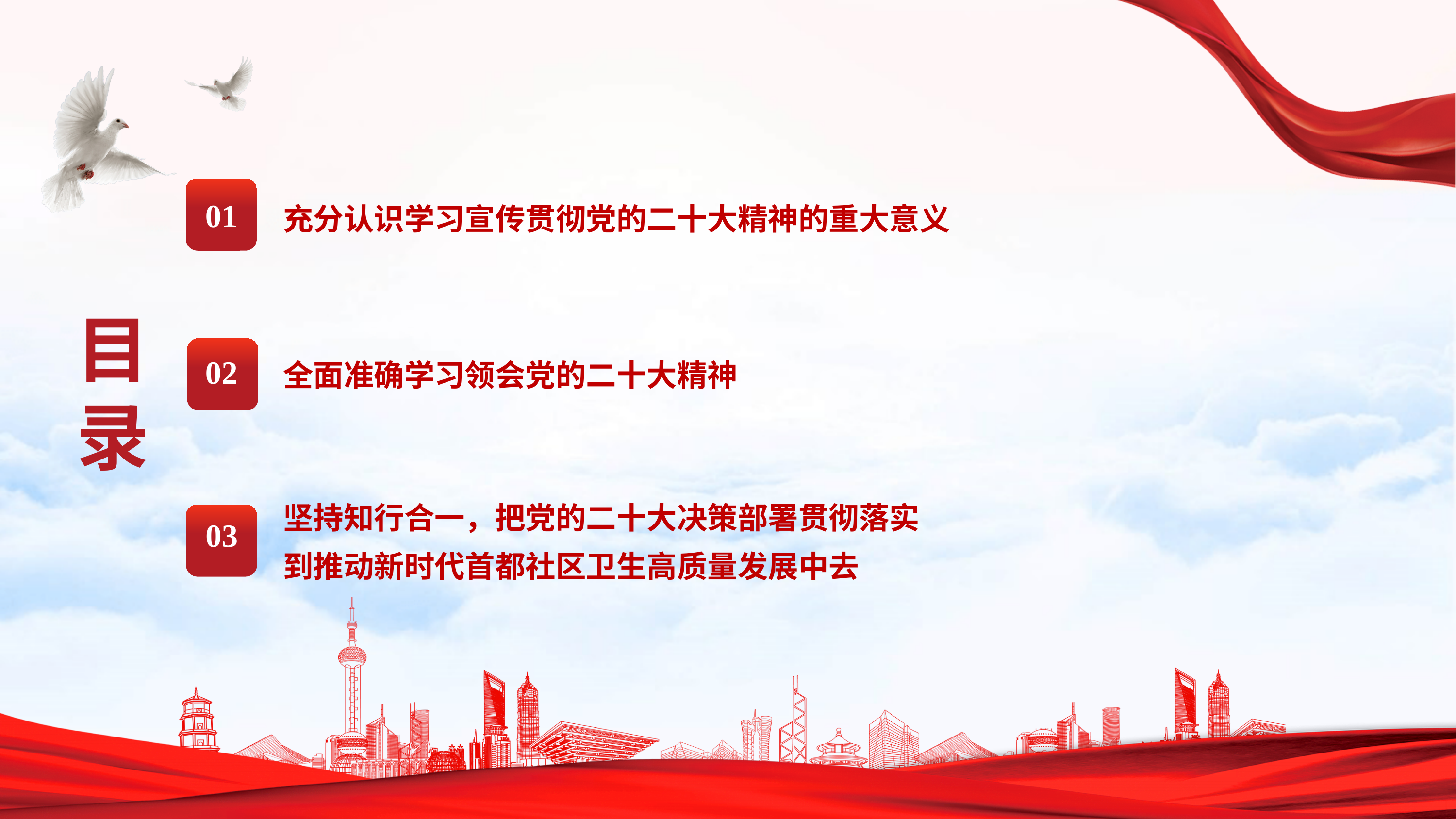

01
充分认识学习宣传贯彻党的二十大精神的重大意义
目录

02
全面准确学习领会党的二十大精神
坚持知行合一，把党的二十大决策部署贯彻落实
到推动新时代首都社区卫生高质量发展中去

03